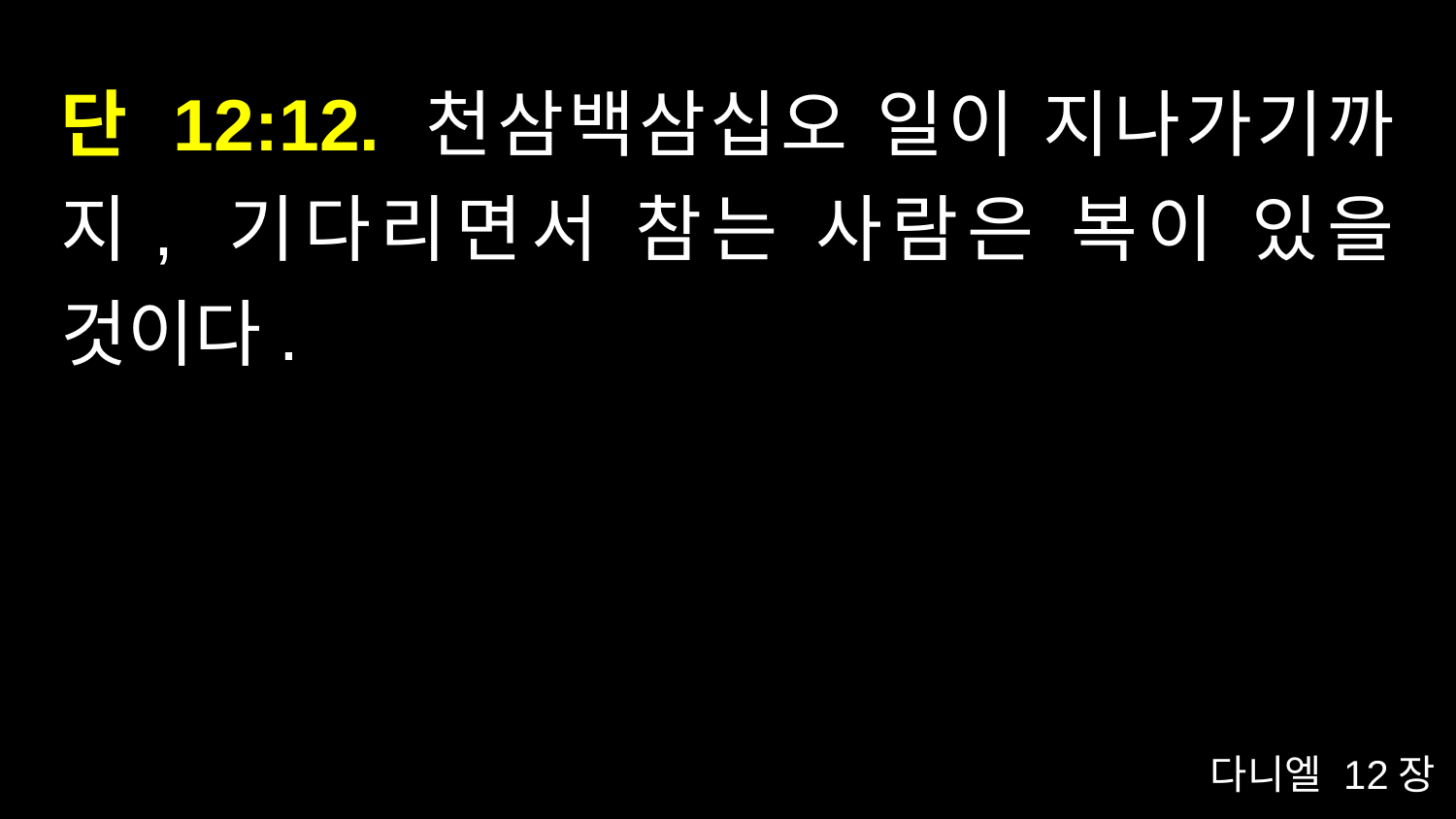

# 단 12:12. 천삼백삼십오 일이 지나가기까지, 기다리면서 참는 사람은 복이 있을 것이다.
다니엘 12장